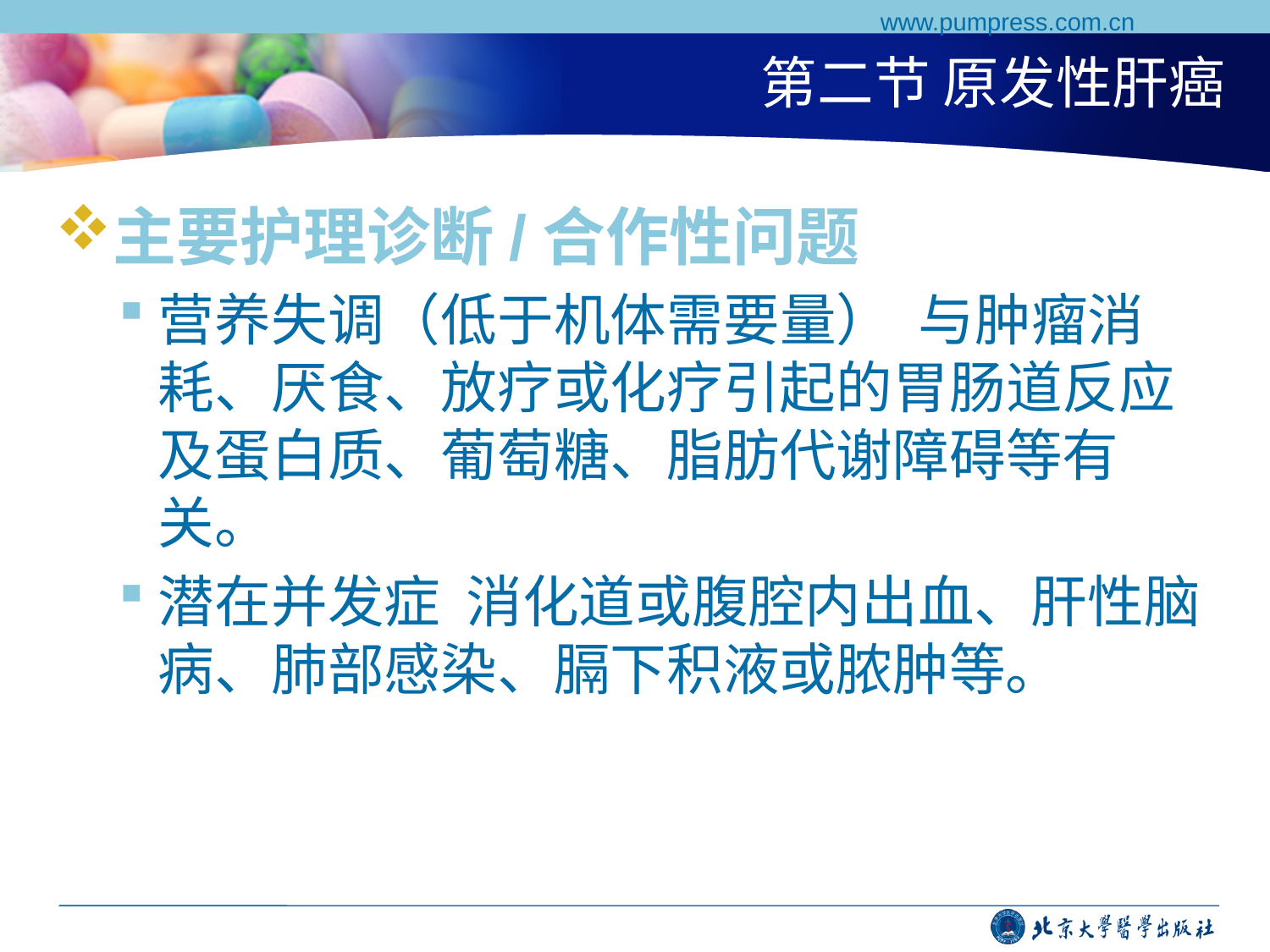

www.pumpress.com.cn
# 第二节 原发性肝癌
主要护理诊断/合作性问题
营养失调（低于机体需要量）  与肿瘤消耗、厌食、放疗或化疗引起的胃肠道反应及蛋白质、葡萄糖、脂肪代谢障碍等有关。
潜在并发症  消化道或腹腔内出血、肝性脑病、肺部感染、膈下积液或脓肿等。